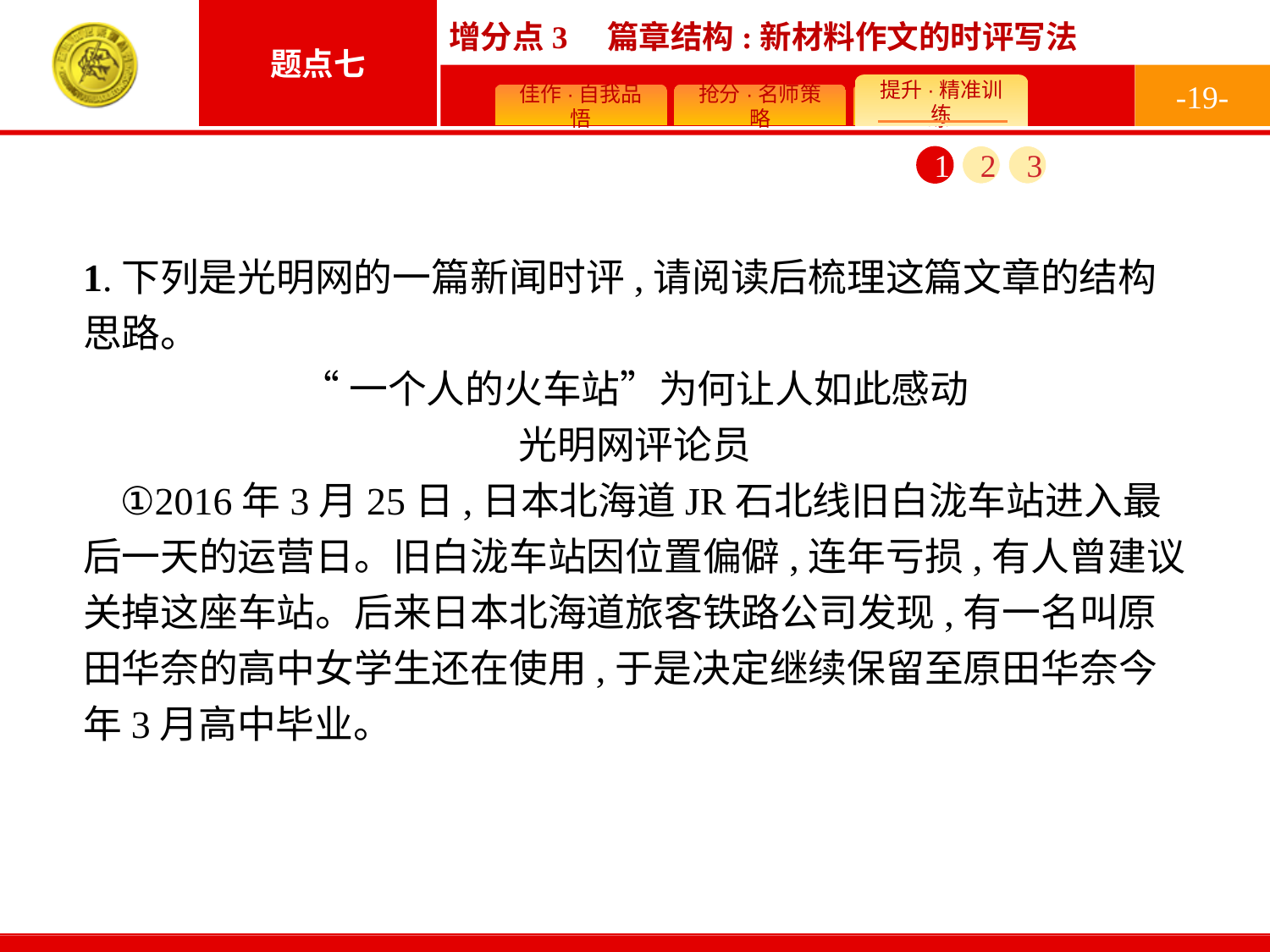

-19-
1
2
3
1.下列是光明网的一篇新闻时评,请阅读后梳理这篇文章的结构思路。
“一个人的火车站”为何让人如此感动
光明网评论员
①2016年3月25日,日本北海道JR石北线旧白泷车站进入最后一天的运营日。旧白泷车站因位置偏僻,连年亏损,有人曾建议关掉这座车站。后来日本北海道旅客铁路公司发现,有一名叫原田华奈的高中女学生还在使用,于是决定继续保留至原田华奈今年3月高中毕业。